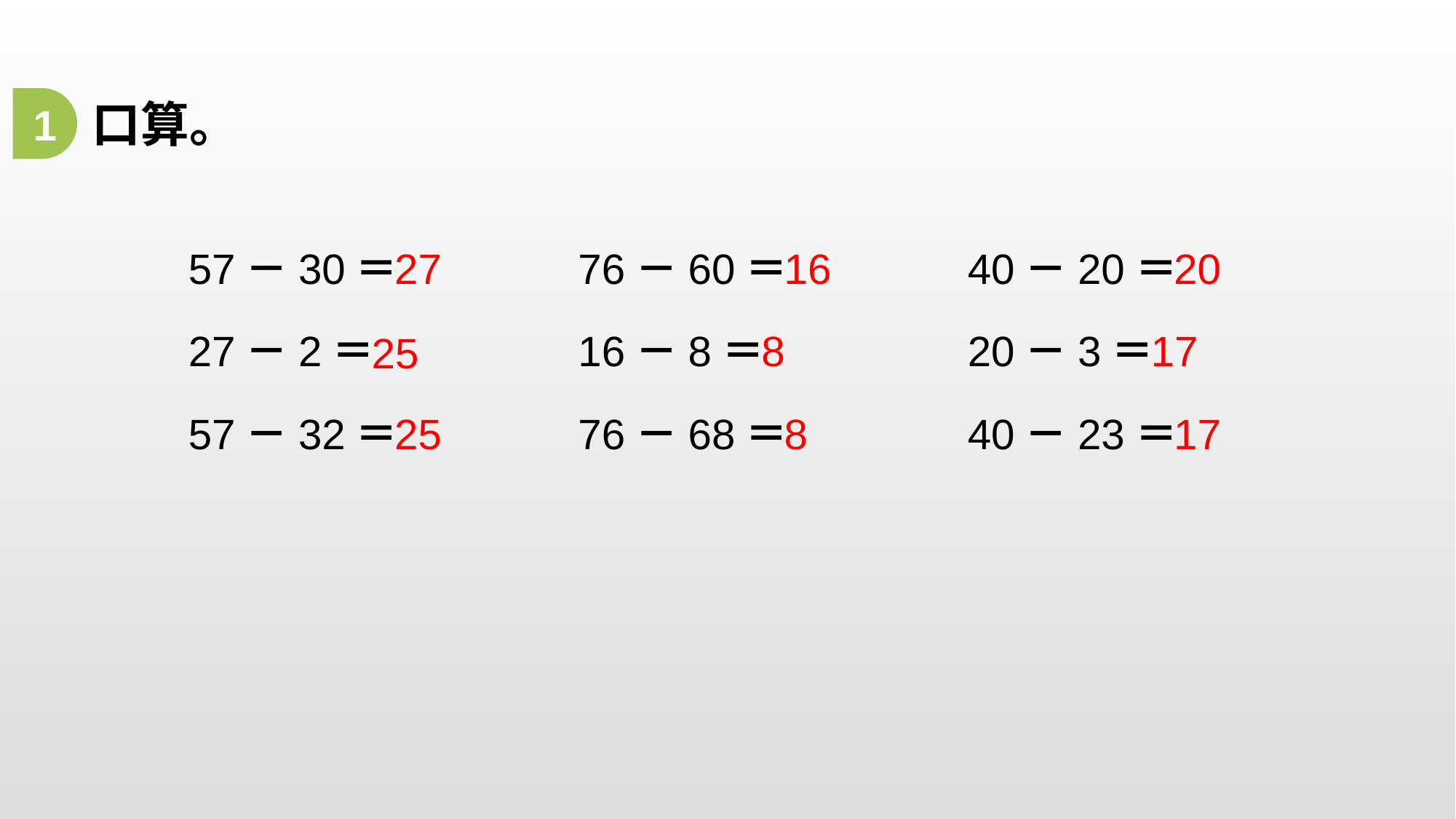

口算。
1
57－30＝
76－60＝
40－20＝
27
16
20
27－2＝
16－8＝
20－3＝
8
17
25
57－32＝
25
76－68＝
8
40－23＝
17